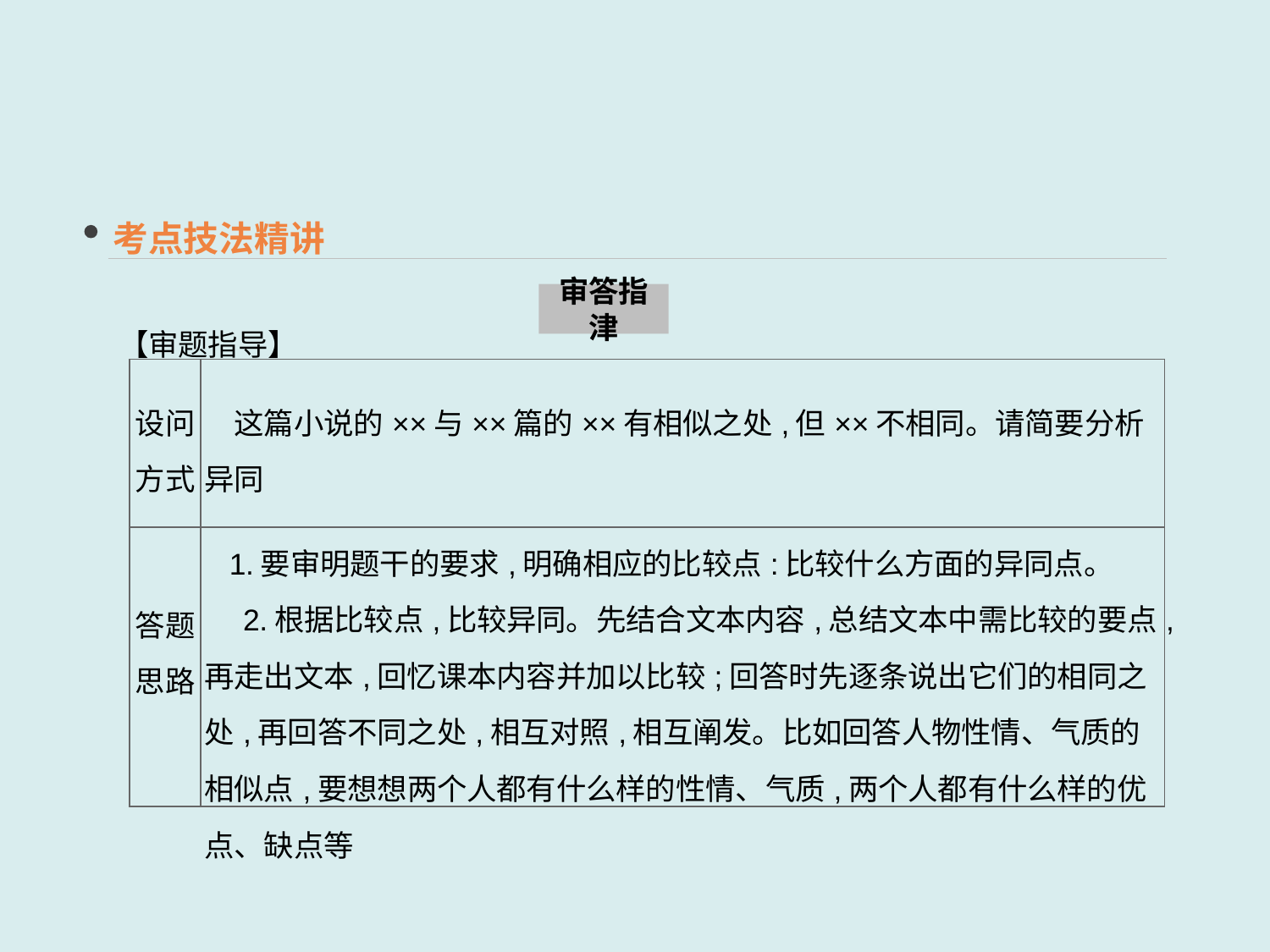

考点技法精讲

审答指津
【审题指导】
| 设问 方式 | 这篇小说的××与××篇的××有相似之处,但××不相同。请简要分析异同 |
| --- | --- |
| 答题 思路 | 1.要审明题干的要求,明确相应的比较点:比较什么方面的异同点。 　2.根据比较点,比较异同。先结合文本内容,总结文本中需比较的要点,再走出文本,回忆课本内容并加以比较;回答时先逐条说出它们的相同之处,再回答不同之处,相互对照,相互阐发。比如回答人物性情、气质的相似点,要想想两个人都有什么样的性情、气质,两个人都有什么样的优点、缺点等 |